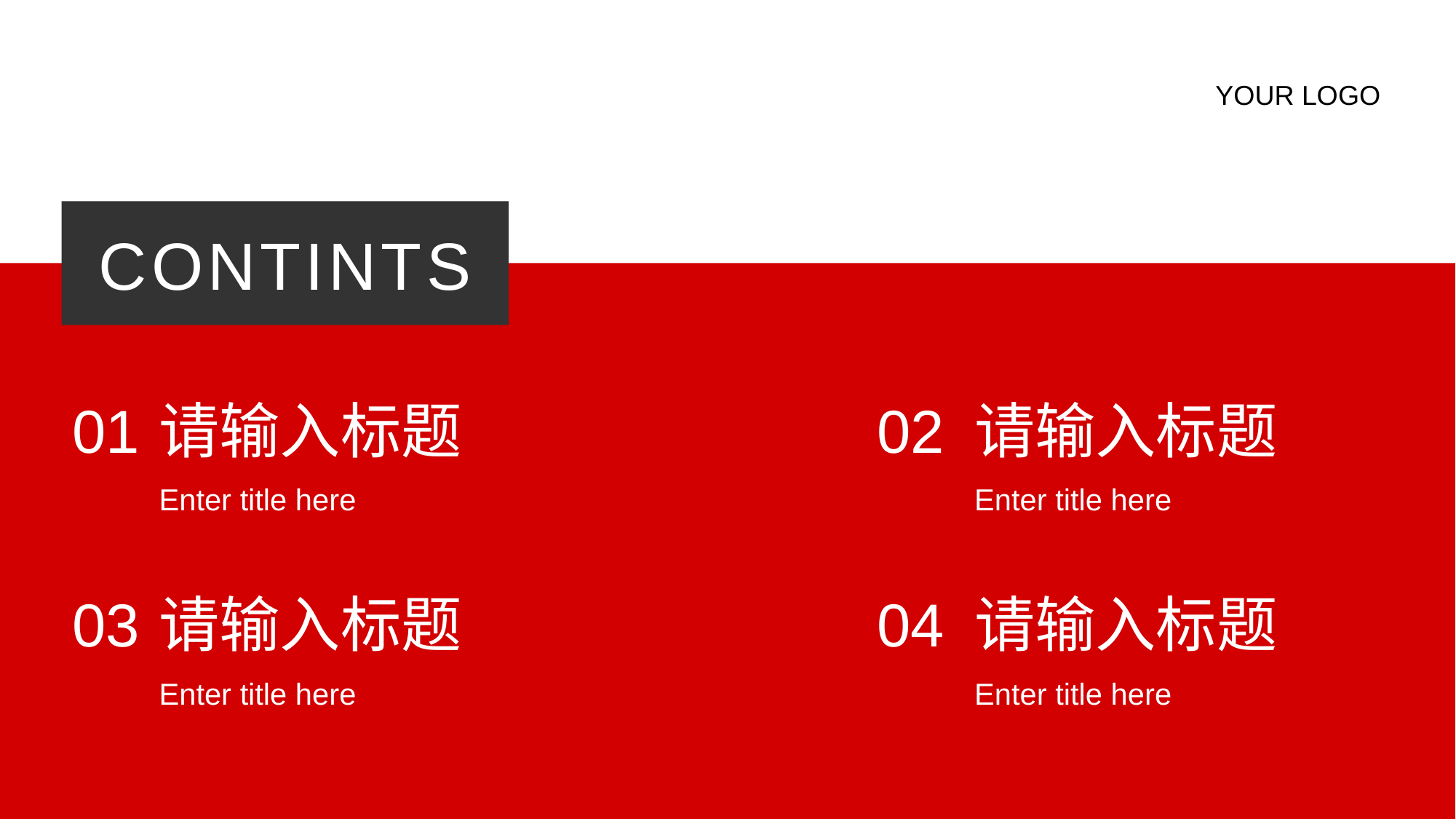

YOUR LOGO
CONTINTS

01
请输入标题
Enter title here
02
请输入标题
Enter title here
03
请输入标题
Enter title here
04
请输入标题
Enter title here